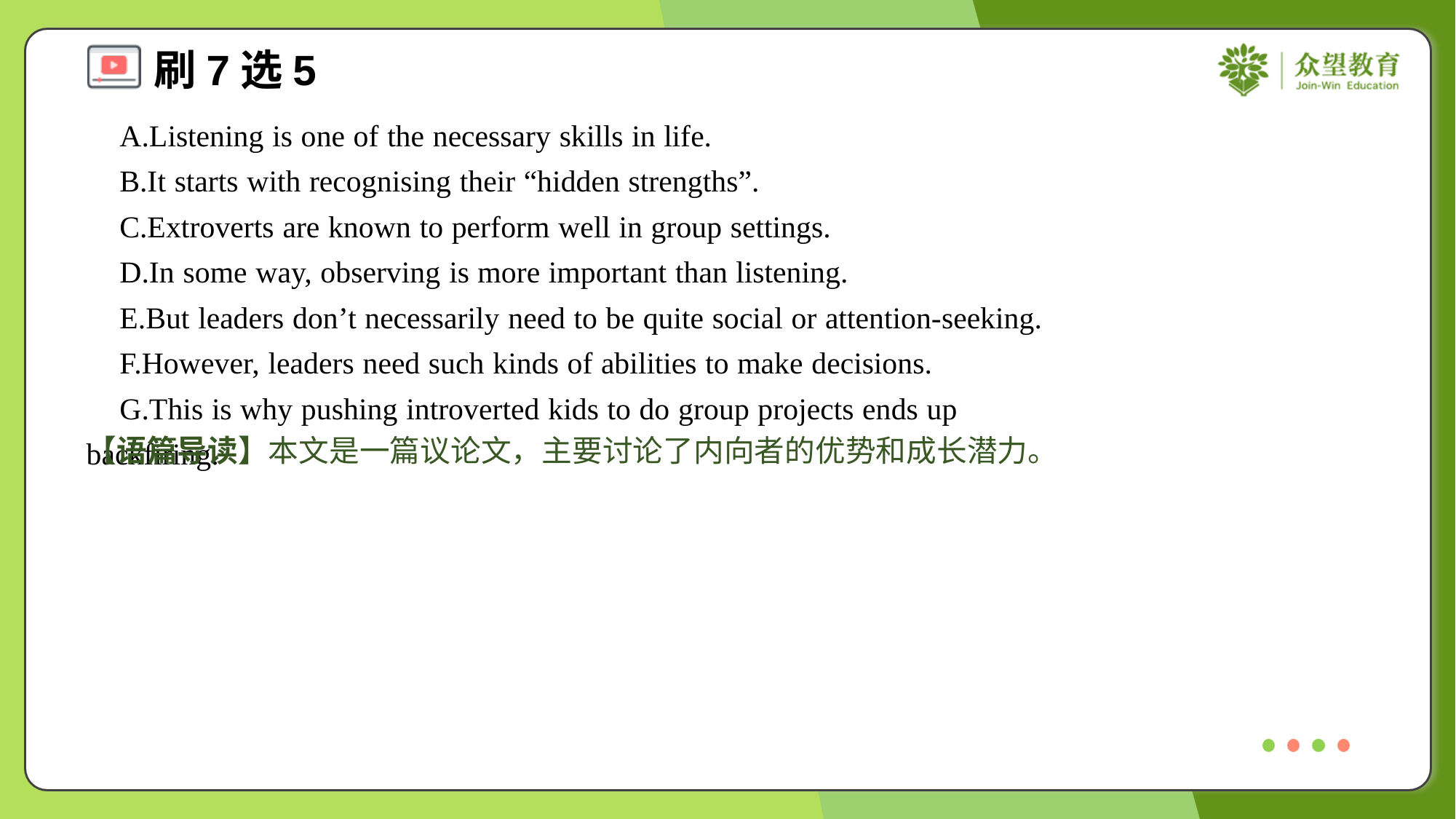

A.Listening is one of the necessary skills in life.
    B.It starts with recognising their “hidden strengths”.
    C.Extroverts are known to perform well in group settings.
    D.In some way, observing is more important than listening.
    E.But leaders don’t necessarily need to be quite social or attention-seeking.
    F.However, leaders need such kinds of abilities to make decisions.
    G.This is why pushing introverted kids to do group projects ends up backfiring.#7
【语篇导读】本文是一篇议论文，主要讨论了内向者的优势和成长潜力。